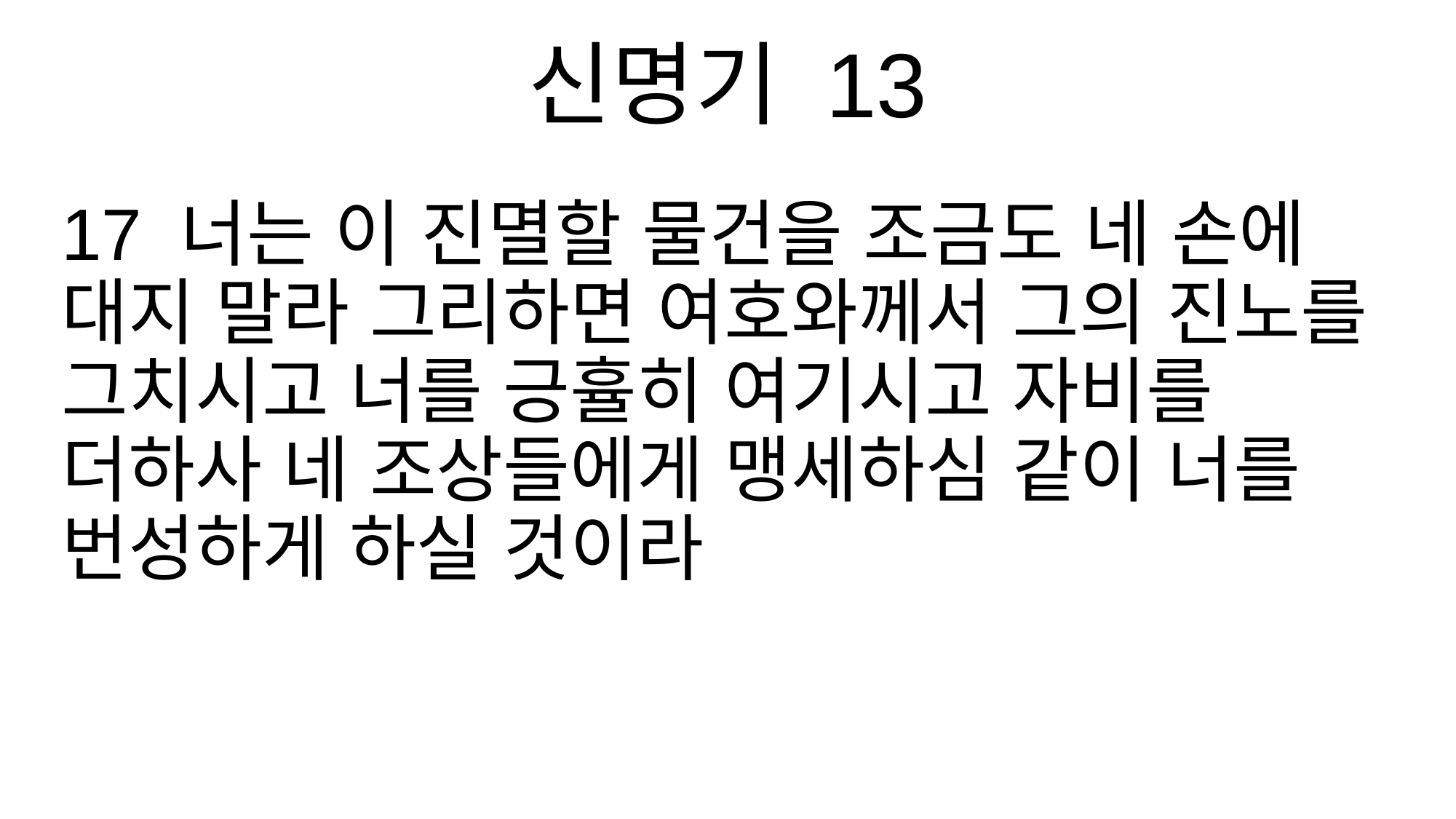

신명기 13
17 너는 이 진멸할 물건을 조금도 네 손에 대지 말라 그리하면 여호와께서 그의 진노를 그치시고 너를 긍휼히 여기시고 자비를 더하사 네 조상들에게 맹세하심 같이 너를 번성하게 하실 것이라